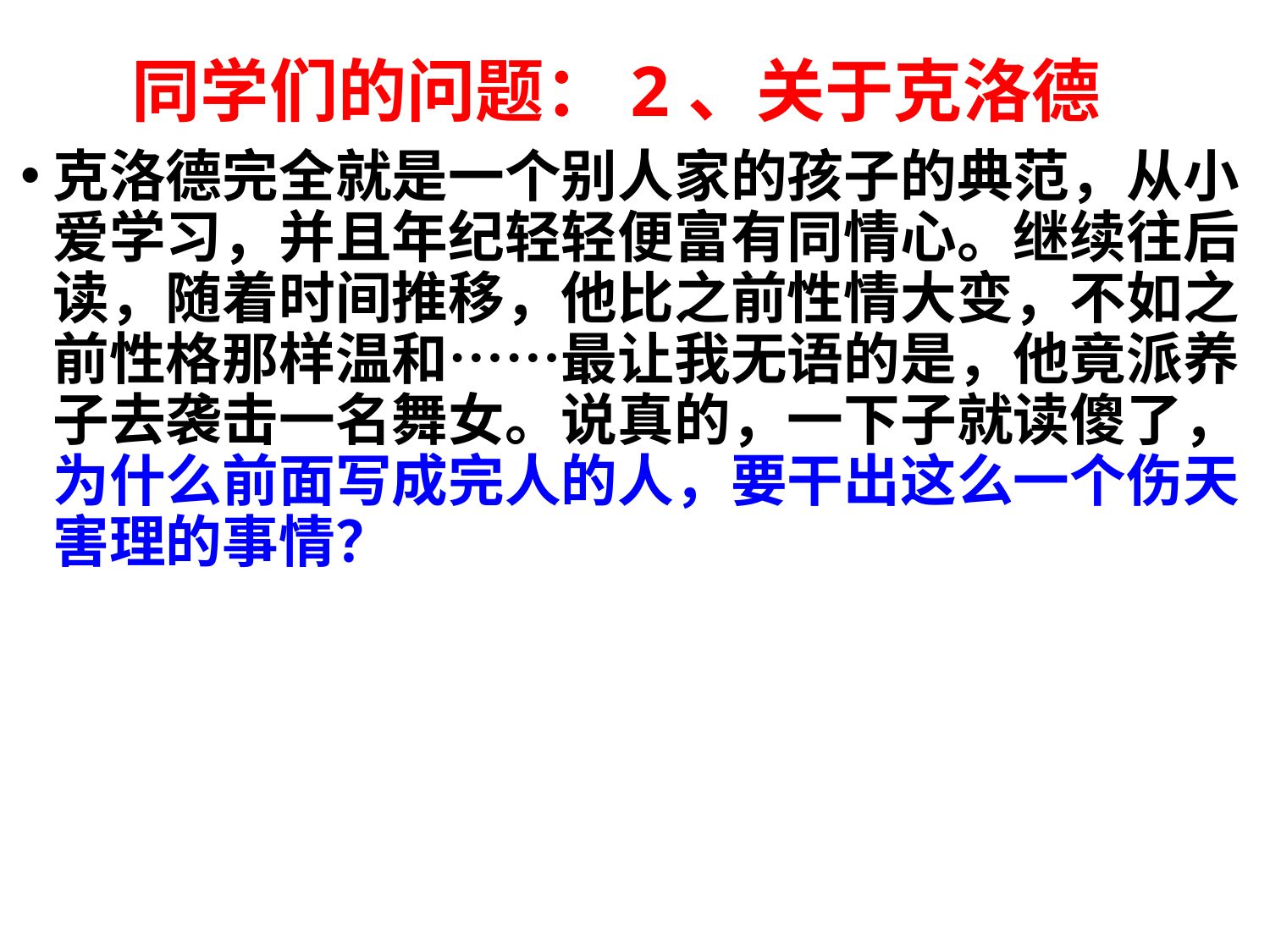

同学们的问题：2、关于克洛德
克洛德完全就是一个别人家的孩子的典范，从小爱学习，并且年纪轻轻便富有同情心。继续往后读，随着时间推移，他比之前性情大变，不如之前性格那样温和……最让我无语的是，他竟派养子去袭击一名舞女。说真的，一下子就读傻了，为什么前面写成完人的人，要干出这么一个伤天害理的事情？